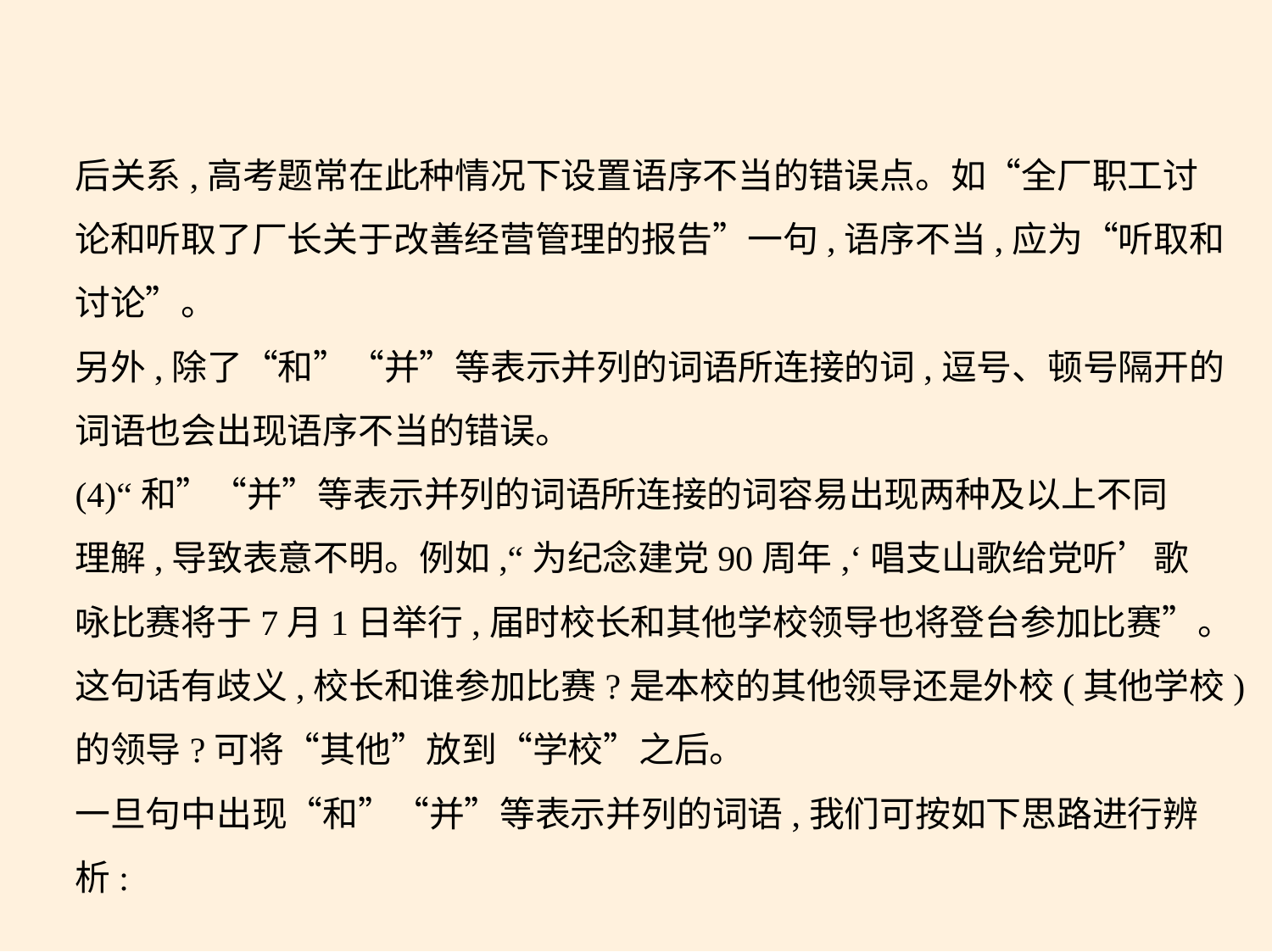

后关系,高考题常在此种情况下设置语序不当的错误点。如“全厂职工讨
论和听取了厂长关于改善经营管理的报告”一句,语序不当,应为“听取和
讨论”。
另外,除了“和”“并”等表示并列的词语所连接的词,逗号、顿号隔开的
词语也会出现语序不当的错误。
(4)“和”“并”等表示并列的词语所连接的词容易出现两种及以上不同
理解,导致表意不明。例如,“为纪念建党90周年,‘唱支山歌给党听’歌
咏比赛将于7月1日举行,届时校长和其他学校领导也将登台参加比赛”。
这句话有歧义,校长和谁参加比赛?是本校的其他领导还是外校(其他学校)
的领导?可将“其他”放到“学校”之后。
一旦句中出现“和”“并”等表示并列的词语,我们可按如下思路进行辨
析: